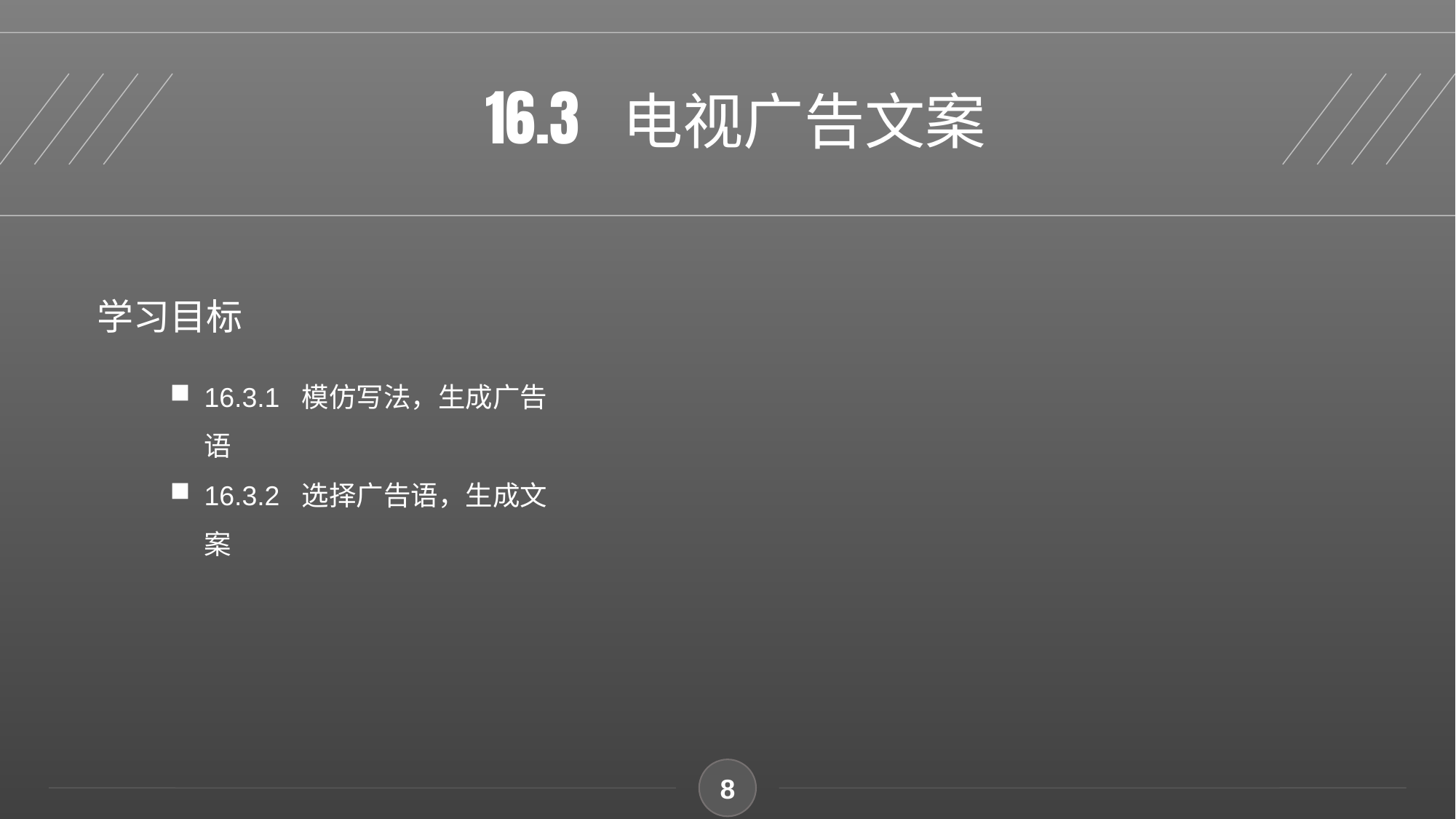

16.3  电视广告文案

学习目标
16.3.1  模仿写法，生成广告语
16.3.2  选择广告语，生成文案